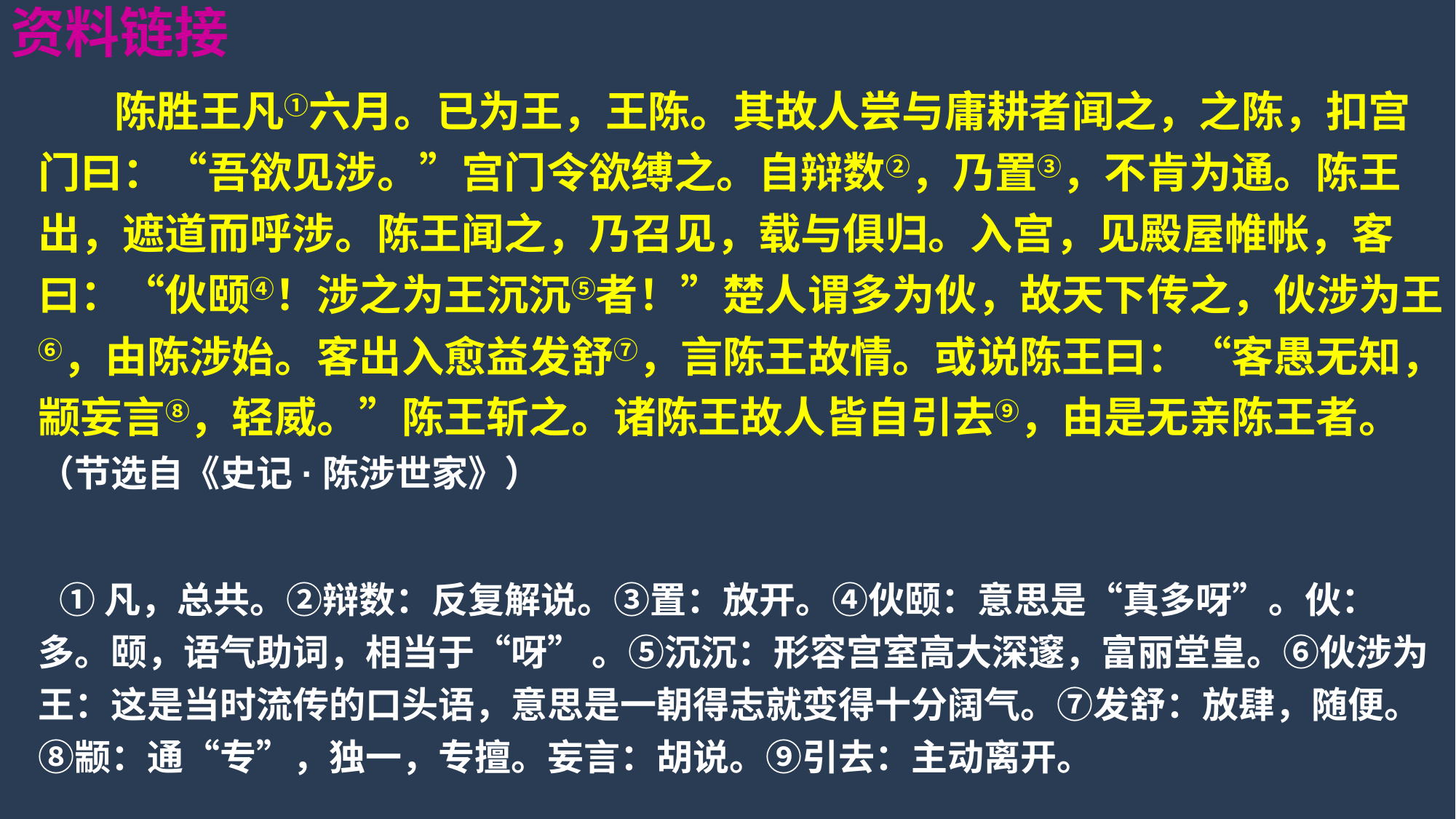

资料链接
              陈胜王凡①六月。已为王，王陈。其故人尝与庸耕者闻之，之陈，扣宫门曰：“吾欲见涉。”宫门令欲缚之。自辩数②，乃置③，不肯为通。陈王出，遮道而呼涉。陈王闻之，乃召见，载与俱归。入宫，见殿屋帷帐，客曰：“伙颐④！涉之为王沉沉⑤者！”楚人谓多为伙，故天下传之，伙涉为王⑥，由陈涉始。客出入愈益发舒⑦，言陈王故情。或说陈王曰：“客愚无知，颛妄言⑧，轻威。”陈王斩之。诸陈王故人皆自引去⑨，由是无亲陈王者。（节选自《史记·陈涉世家》）

       ①凡，总共。②辩数：反复解说。③置：放开。④伙颐：意思是“真多呀”。伙：多。颐，语气助词，相当于“呀” 。⑤沉沉：形容宫室高大深邃，富丽堂皇。⑥伙涉为王：这是当时流传的口头语，意思是一朝得志就变得十分阔气。⑦发舒：放肆，随便。⑧颛：通“专”，独一，专擅。妄言：胡说。⑨引去：主动离开。